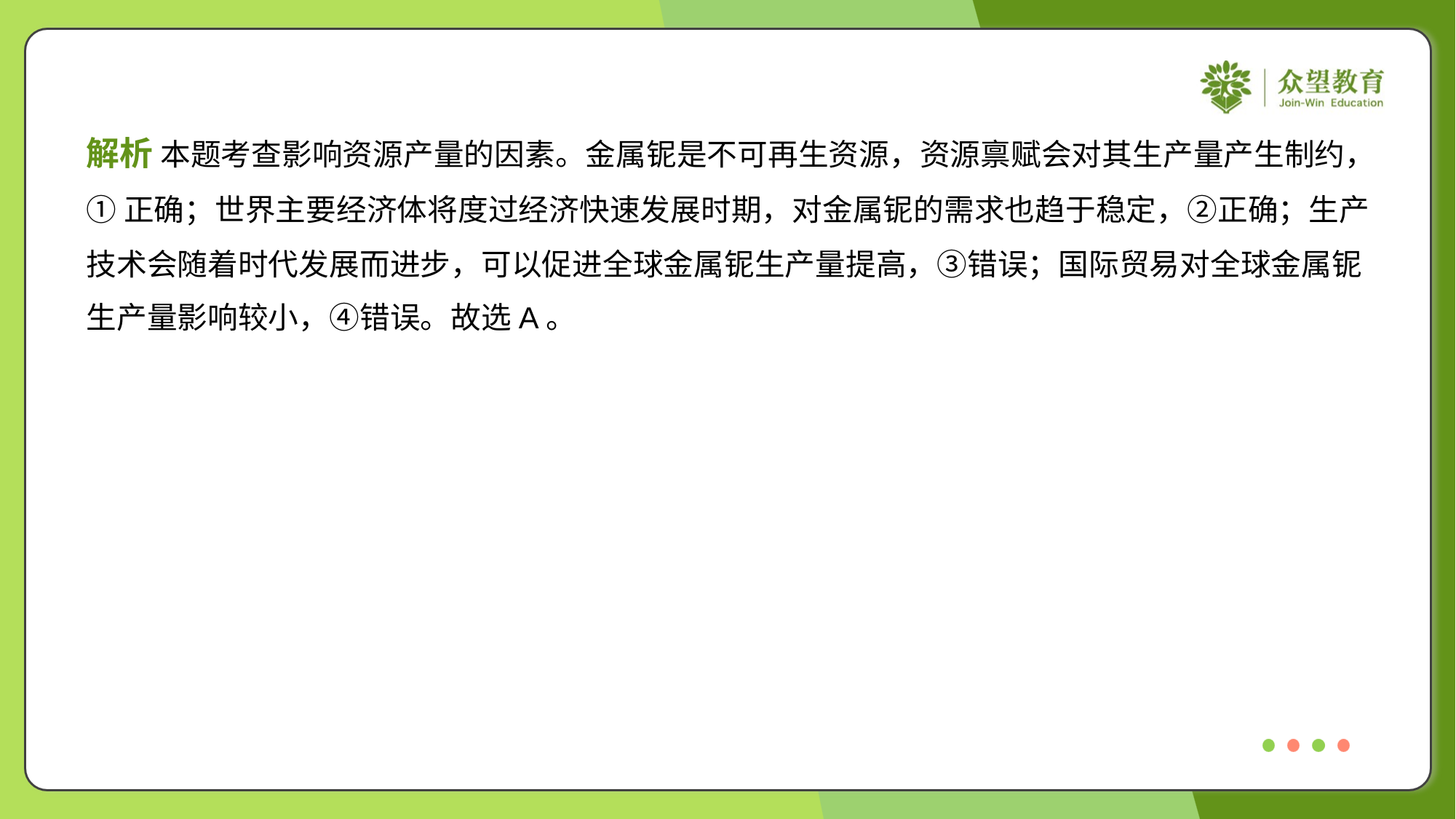

解析 本题考查影响资源产量的因素。金属铌是不可再生资源，资源禀赋会对其生产量产生制约，
①正确；世界主要经济体将度过经济快速发展时期，对金属铌的需求也趋于稳定，②正确；生产
技术会随着时代发展而进步，可以促进全球金属铌生产量提高，③错误；国际贸易对全球金属铌
生产量影响较小，④错误。故选A。